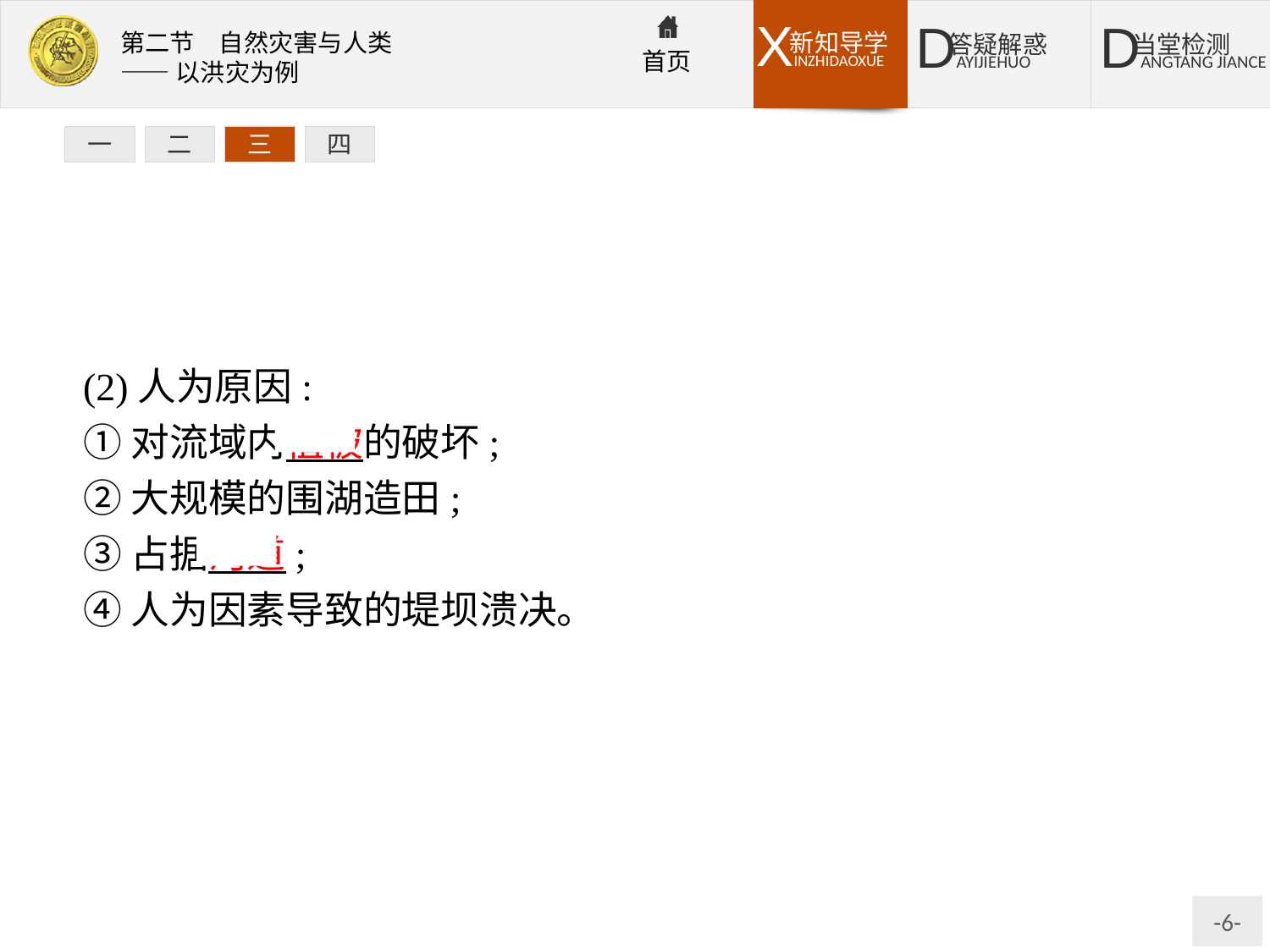

一
二
三
四
(2)人为原因:
①对流域内植被的破坏;
②大规模的围湖造田;
③占据河道;
④人为因素导致的堤坝溃决。